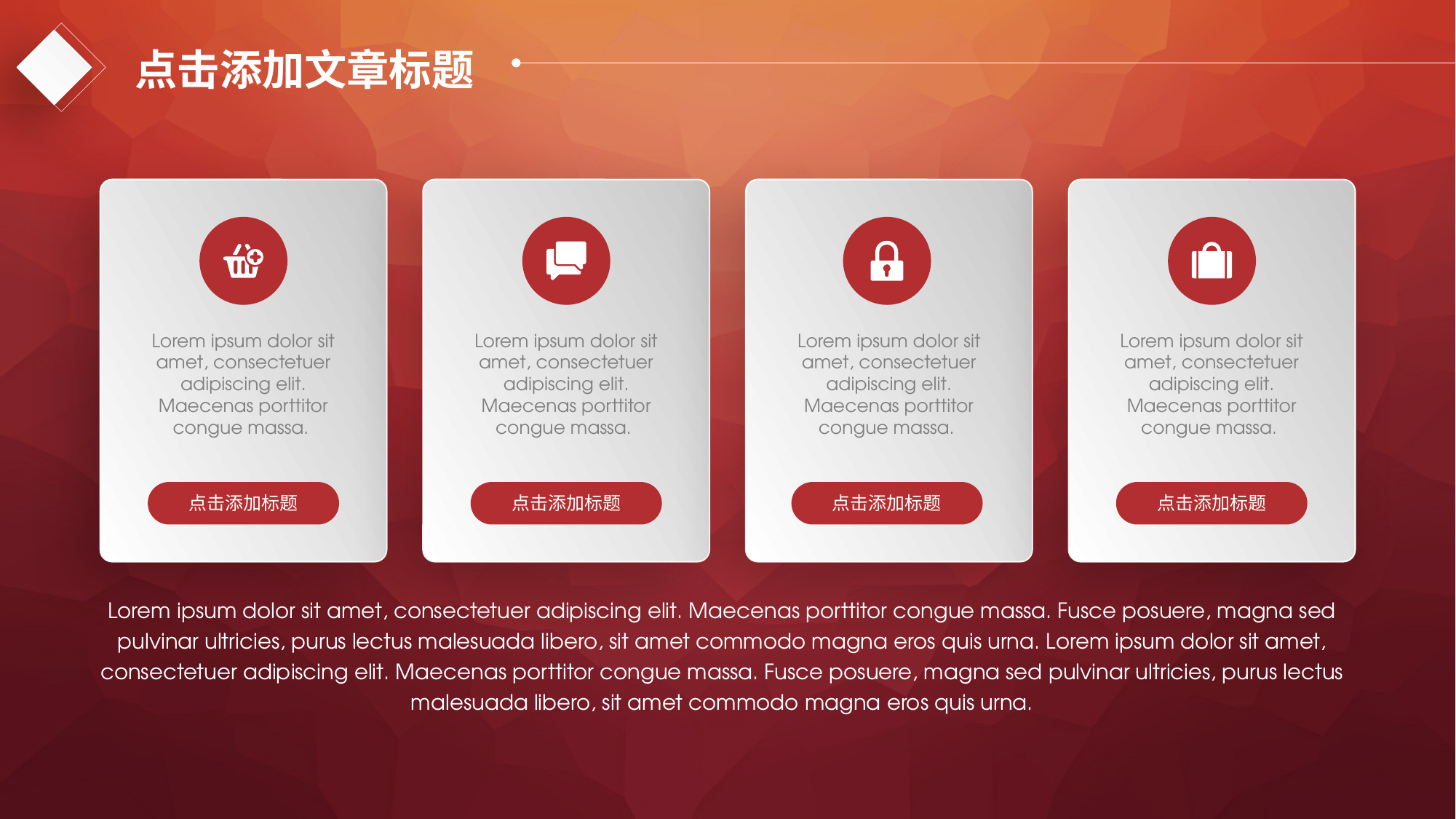

点击添加文章标题

Lorem ipsum dolor sit amet, consectetuer adipiscing elit. Maecenas porttitor congue massa.

点击添加标题

Lorem ipsum dolor sit amet, consectetuer adipiscing elit. Maecenas porttitor congue massa.

点击添加标题

Lorem ipsum dolor sit amet, consectetuer adipiscing elit. Maecenas porttitor congue massa.

点击添加标题

Lorem ipsum dolor sit amet, consectetuer adipiscing elit. Maecenas porttitor congue massa.

点击添加标题
e7d195523061f1c0dc554706afe4c72a60a25314cbaece805811E654B44695D34D35691164BB3D154CCFD5D798F6FEAD99EAA8F1ADC3D4AFA5BC9ED0BB3A4B45073A038AC38E89AB54D31AA59602B9F119171EA029671D03CC5A9FDF7B6FBD52CFA77A9813EB1C48E56359C7D4F4CC6E1CF6F79A148452085485E677BFBC7D6AE55FD115E9DF0A16
Lorem ipsum dolor sit amet, consectetuer adipiscing elit. Maecenas porttitor congue massa. Fusce posuere, magna sed pulvinar ultricies, purus lectus malesuada libero, sit amet commodo magna eros quis urna. Lorem ipsum dolor sit amet, consectetuer adipiscing elit. Maecenas porttitor congue massa. Fusce posuere, magna sed pulvinar ultricies, purus lectus malesuada libero, sit amet commodo magna eros quis urna.